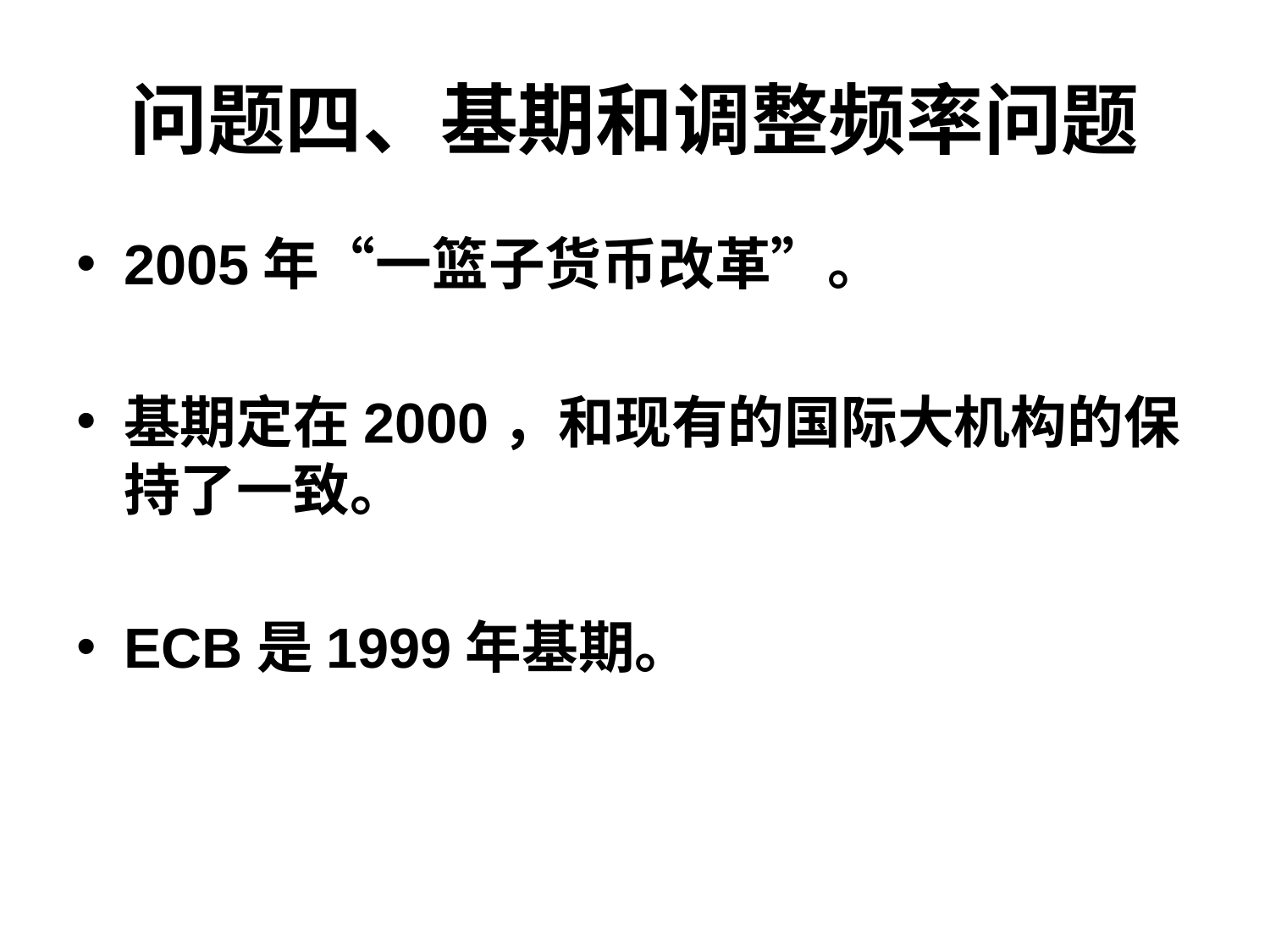

# 问题四、基期和调整频率问题
2005年“一篮子货币改革”。

基期定在2000，和现有的国际大机构的保持了一致。

ECB是1999年基期。